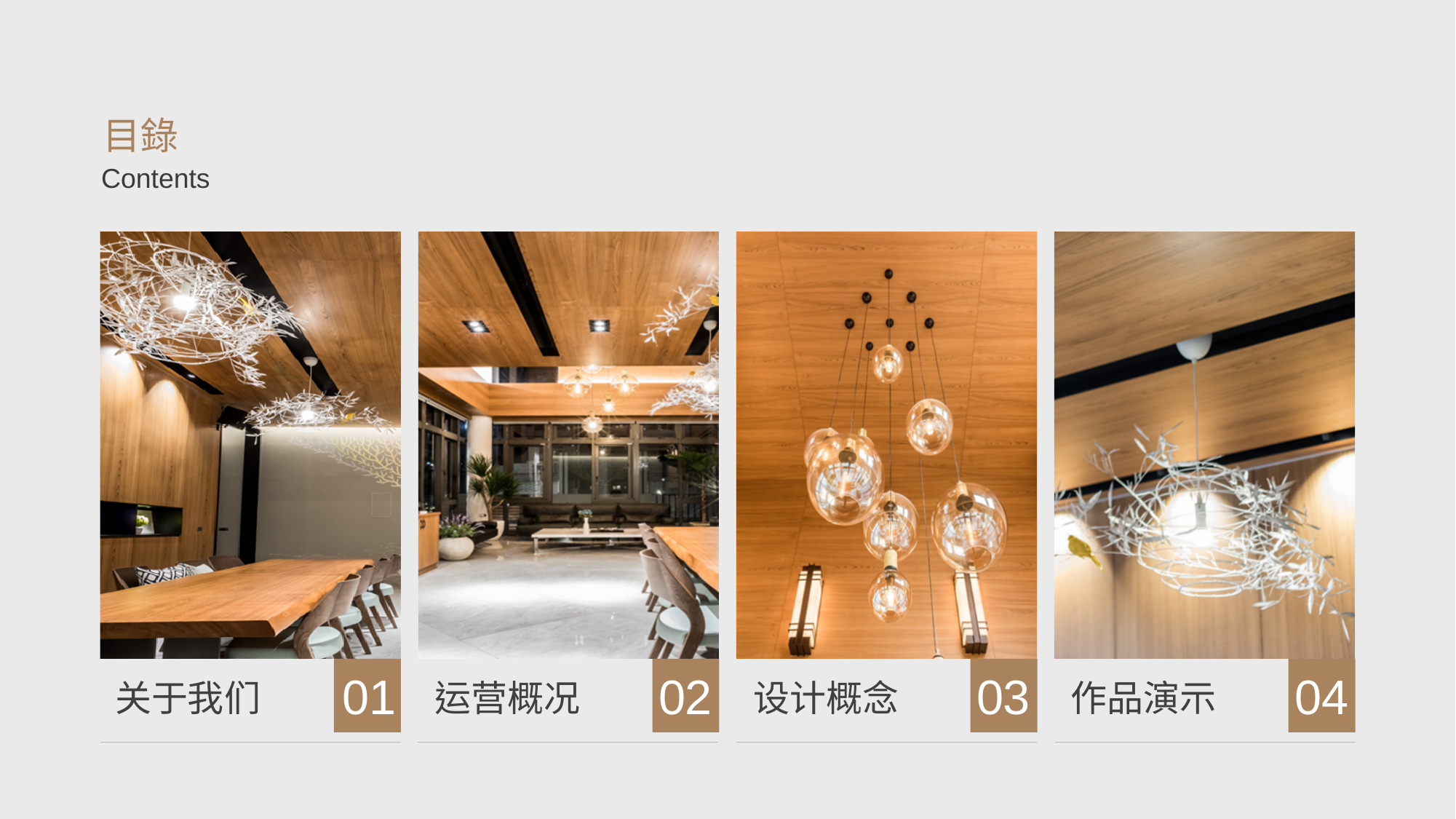

目錄
Contents

01
02
03
04
关于我们
运营概况
设计概念
作品演示